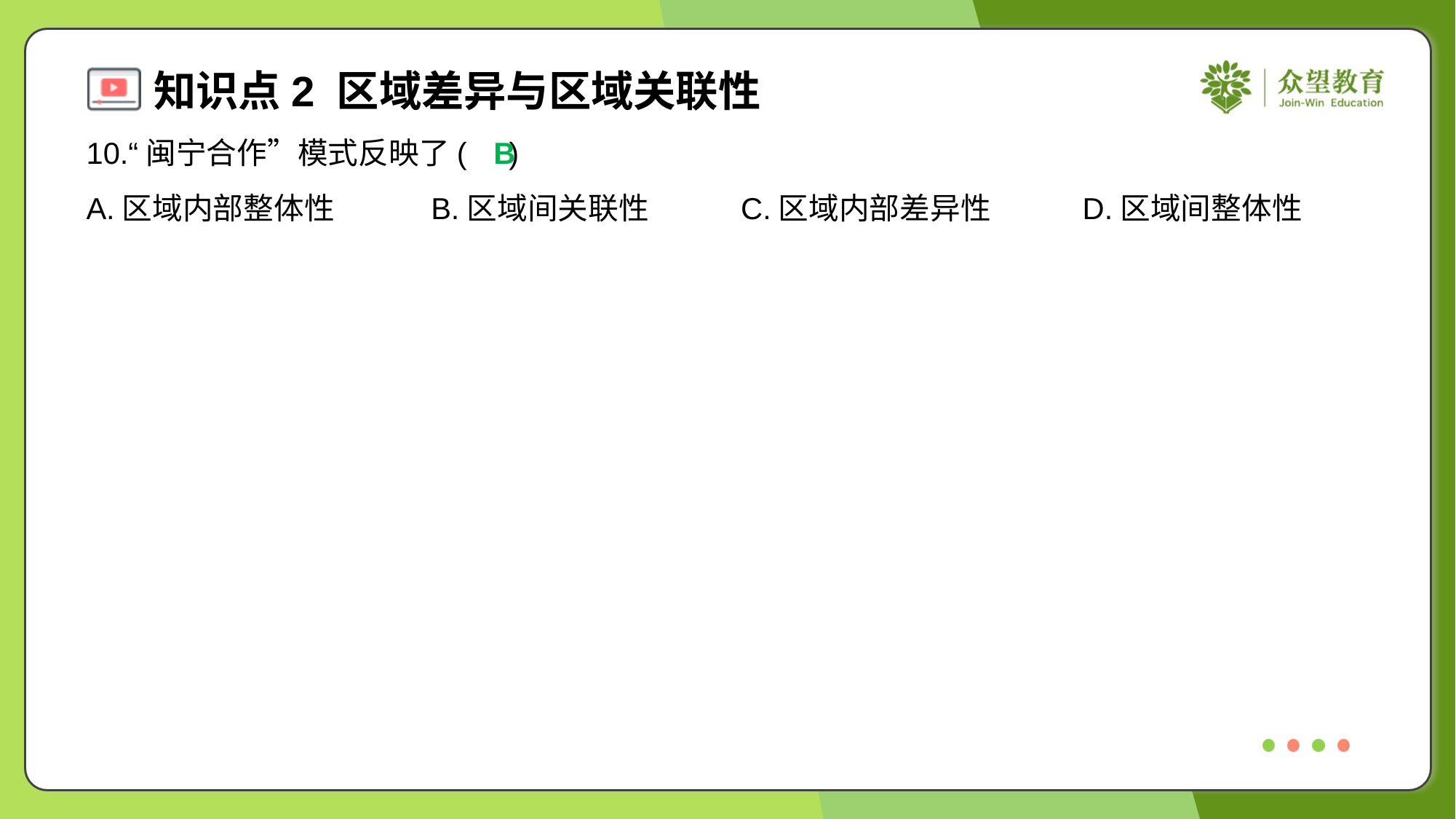

10.“闽宁合作”模式反映了(     )
B
A.区域内部整体性	B.区域间关联性	C.区域内部差异性	D.区域间整体性